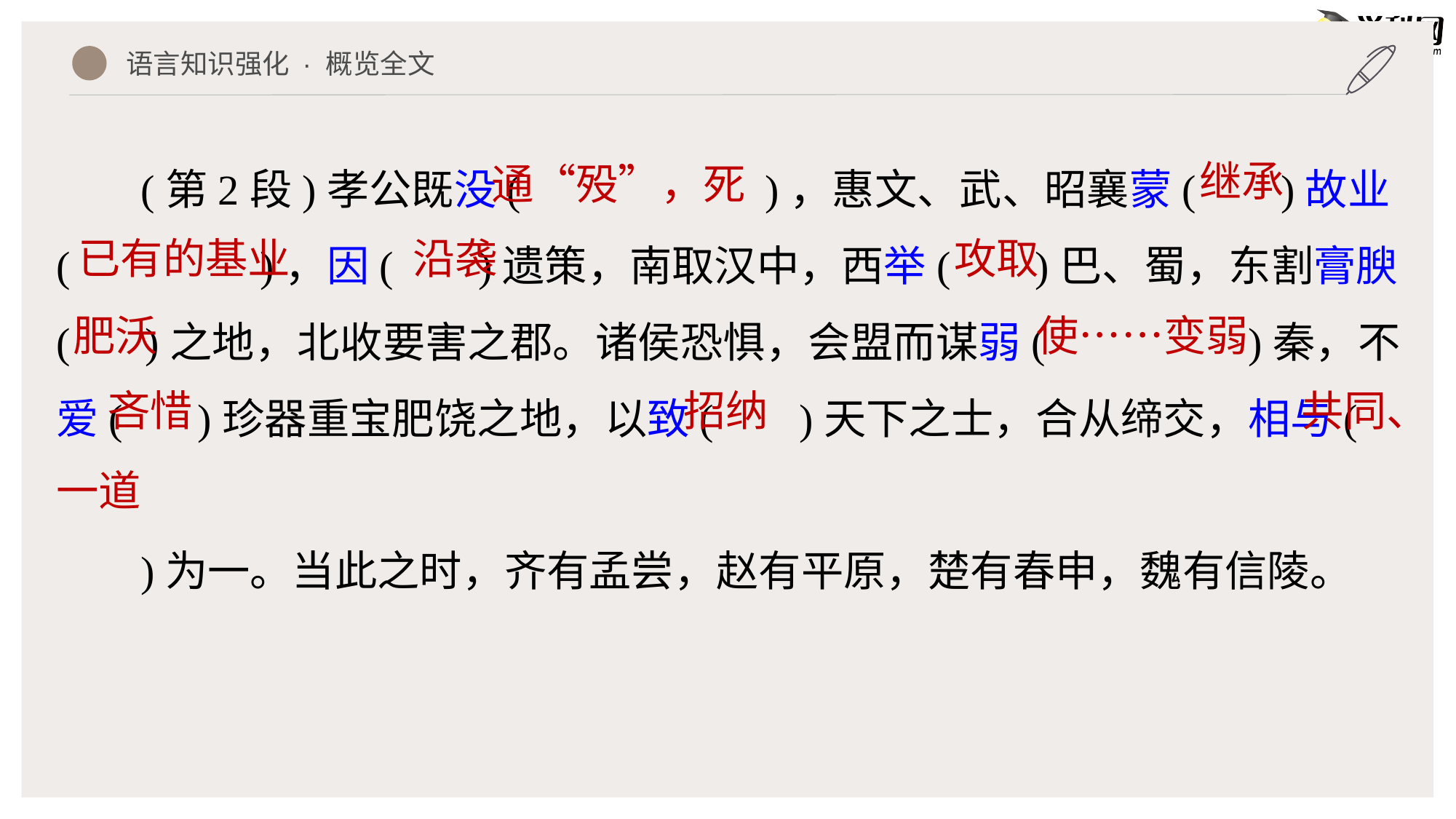

语言知识强化 · 概览全文

(第2段)孝公既没(                       )，惠文、武、昭襄蒙(        )故业(                  )，因(        )遗策，南取汉中，西举(        )巴、蜀，东割膏腴(       )之地，北收要害之郡。诸侯恐惧，会盟而谋弱(                   )秦，不爱(       )珍器重宝肥饶之地，以致(        )天下之士，合从缔交，相与(
)为一。当此之时，齐有孟尝，赵有平原，楚有春申，魏有信陵。

继承
通“殁”，死
已有的基业
沿袭
攻取
肥沃
使……变弱
招纳
吝惜
共同、
一道